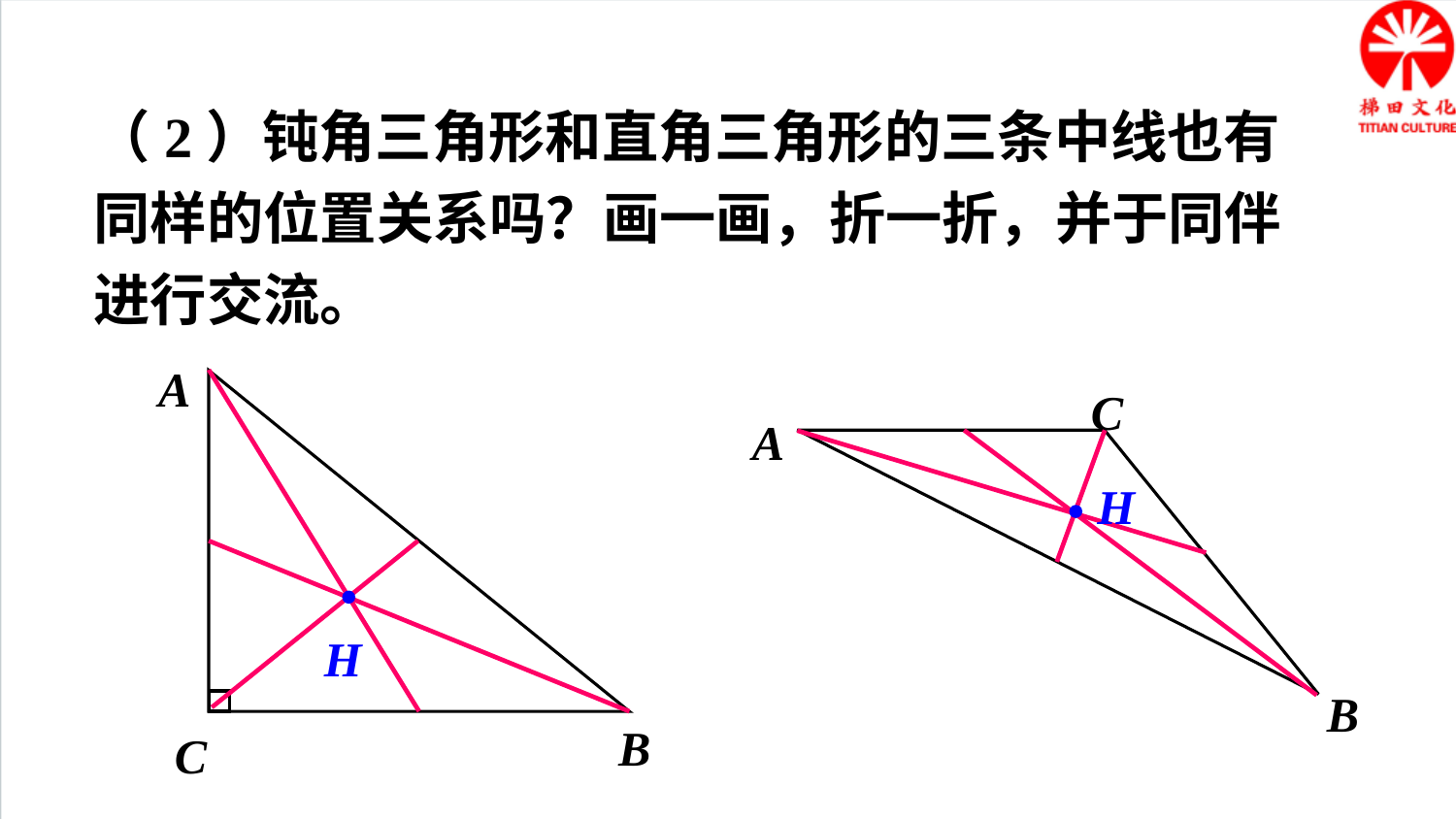

（2）钝角三角形和直角三角形的三条中线也有同样的位置关系吗？画一画，折一折，并于同伴进行交流。
A
C

A

H

H

B
B
C